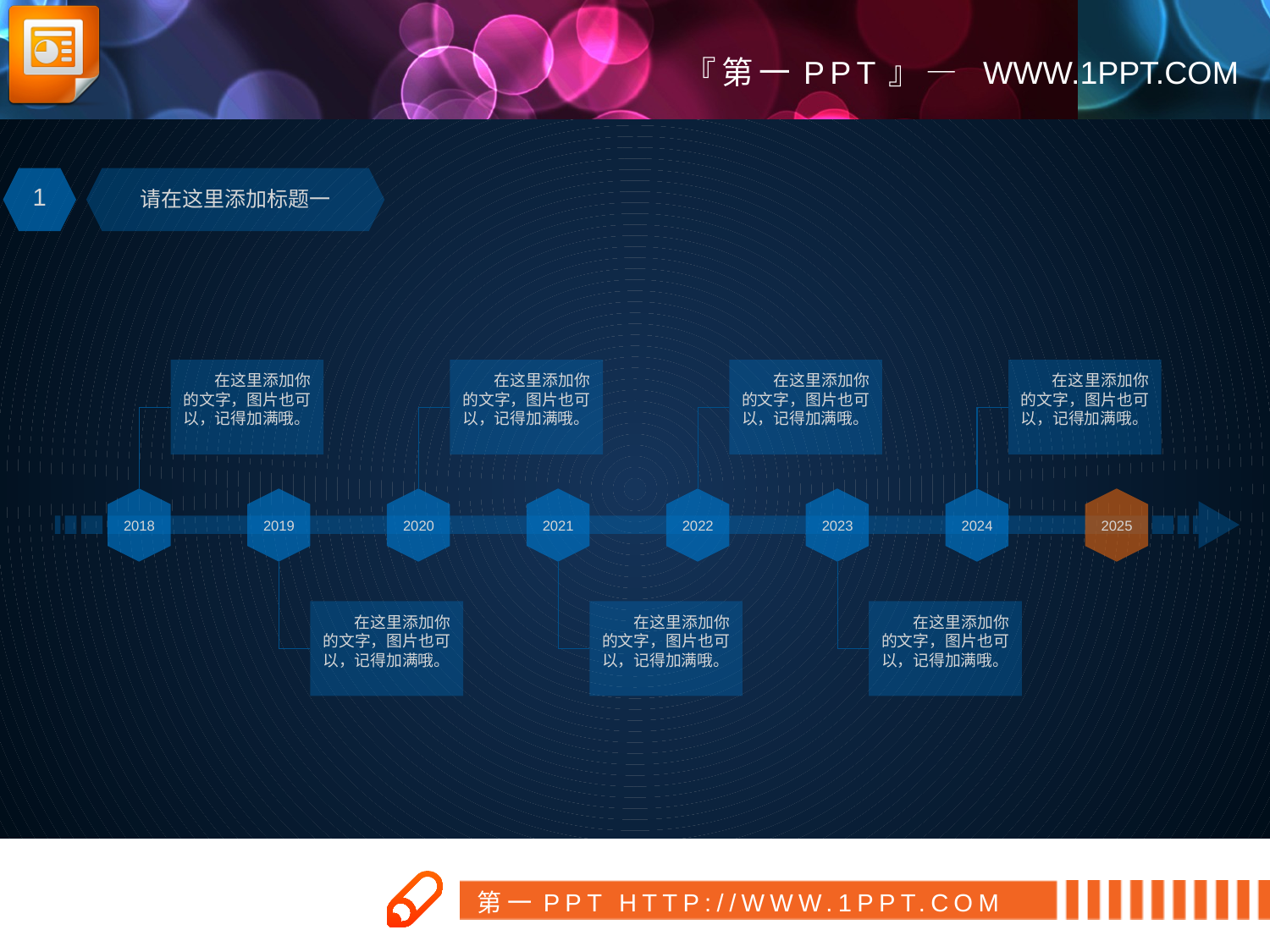

1

请在这里添加标题一

       在这里添加你的文字，图片也可以，记得加满哦。

       在这里添加你的文字，图片也可以，记得加满哦。

       在这里添加你的文字，图片也可以，记得加满哦。

       在这里添加你的文字，图片也可以，记得加满哦。

2018

2019

2020

2021

2022

2023

2024

2025

       在这里添加你的文字，图片也可以，记得加满哦。

       在这里添加你的文字，图片也可以，记得加满哦。

       在这里添加你的文字，图片也可以，记得加满哦。